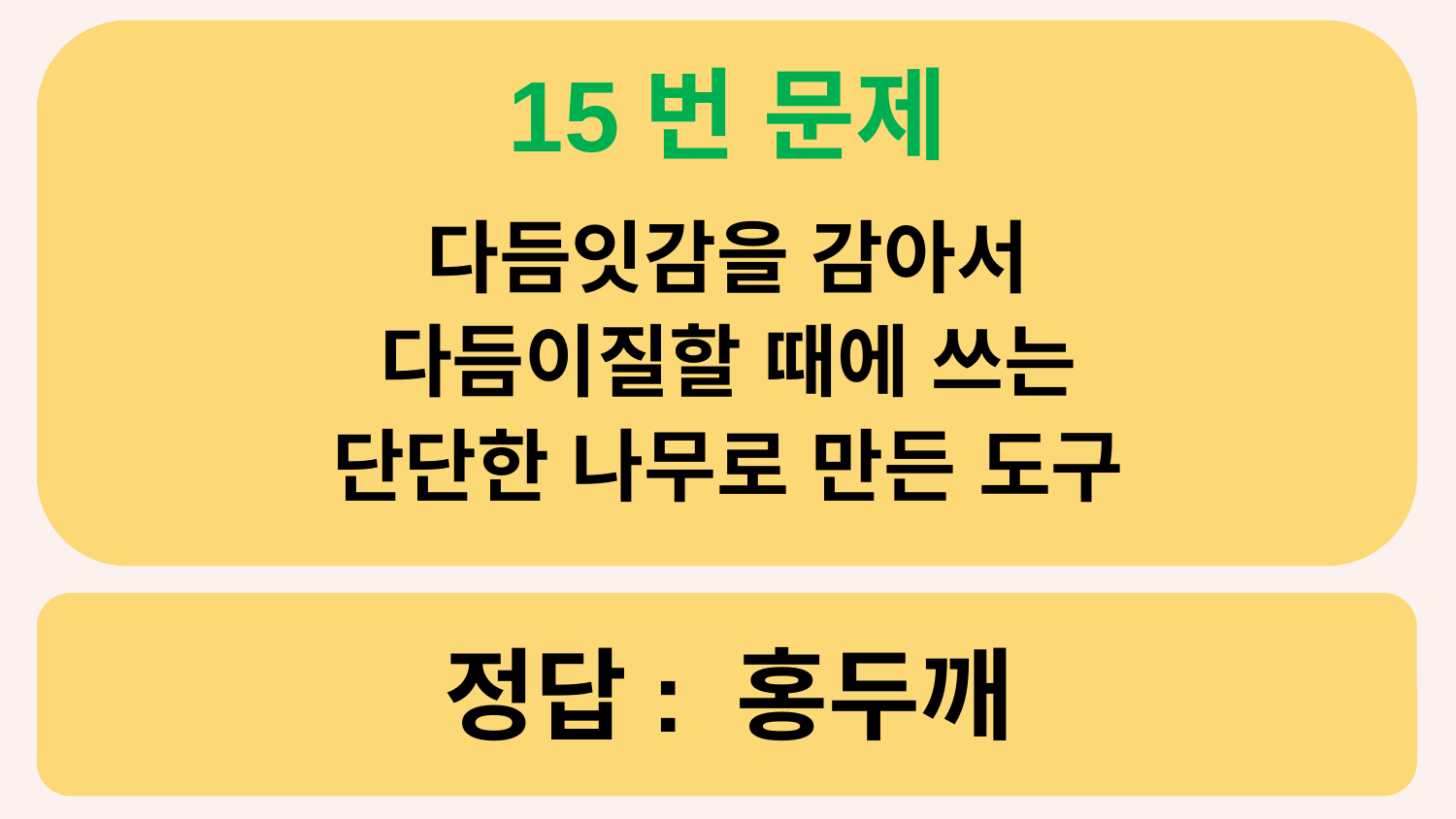

15번 문제
다듬잇감을 감아서
다듬이질할 때에 쓰는
단단한 나무로 만든 도구

# 정답: 홍두깨